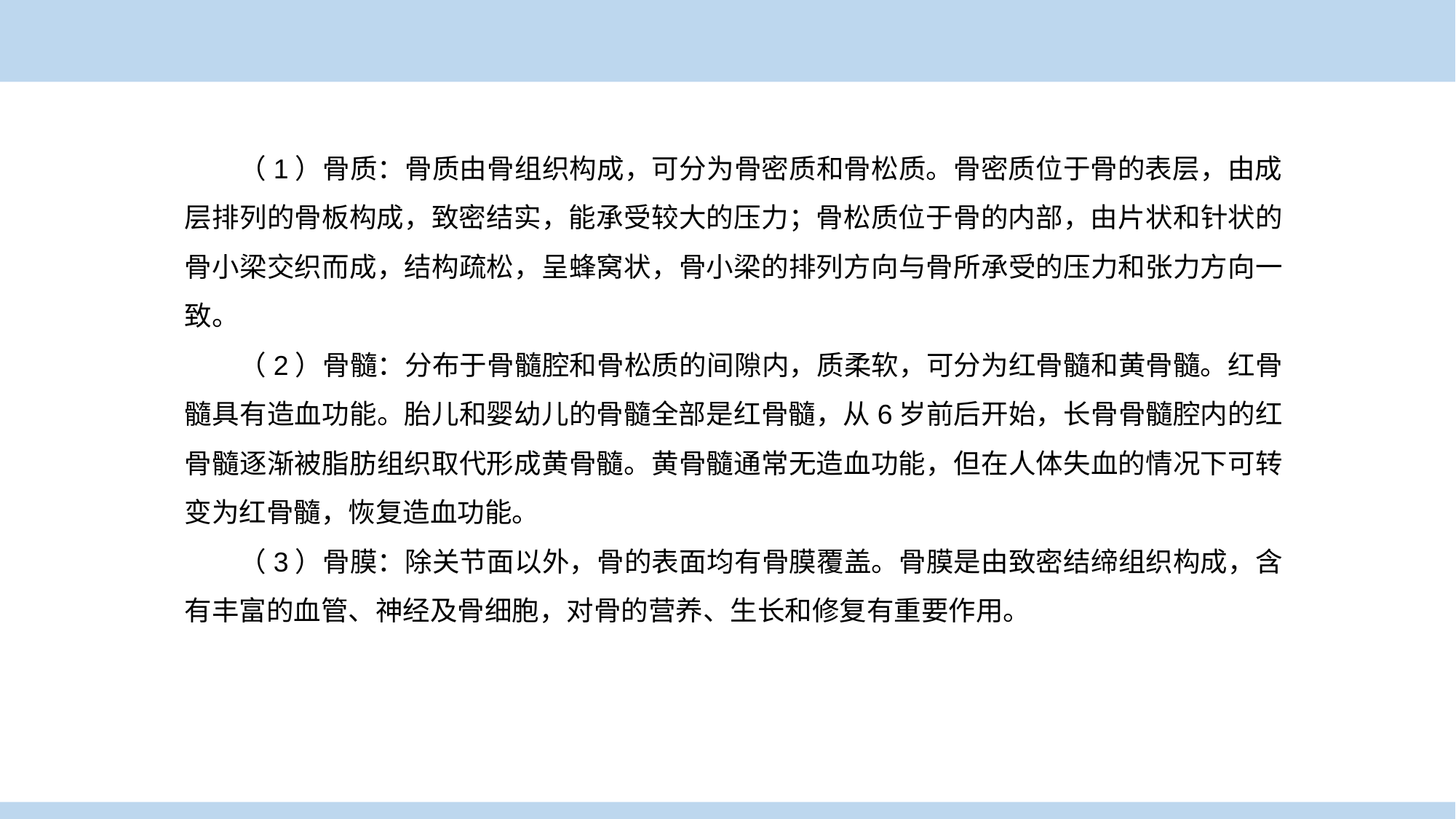

（1）骨质：骨质由骨组织构成，可分为骨密质和骨松质。骨密质位于骨的表层，由成层排列的骨板构成，致密结实，能承受较大的压力；骨松质位于骨的内部，由片状和针状的骨小梁交织而成，结构疏松，呈蜂窝状，骨小梁的排列方向与骨所承受的压力和张力方向一致。
（2）骨髓：分布于骨髓腔和骨松质的间隙内，质柔软，可分为红骨髓和黄骨髓。红骨髓具有造血功能。胎儿和婴幼儿的骨髓全部是红骨髓，从6岁前后开始，长骨骨髓腔内的红骨髓逐渐被脂肪组织取代形成黄骨髓。黄骨髓通常无造血功能，但在人体失血的情况下可转变为红骨髓，恢复造血功能。
（3）骨膜：除关节面以外，骨的表面均有骨膜覆盖。骨膜是由致密结缔组织构成，含有丰富的血管、神经及骨细胞，对骨的营养、生长和修复有重要作用。